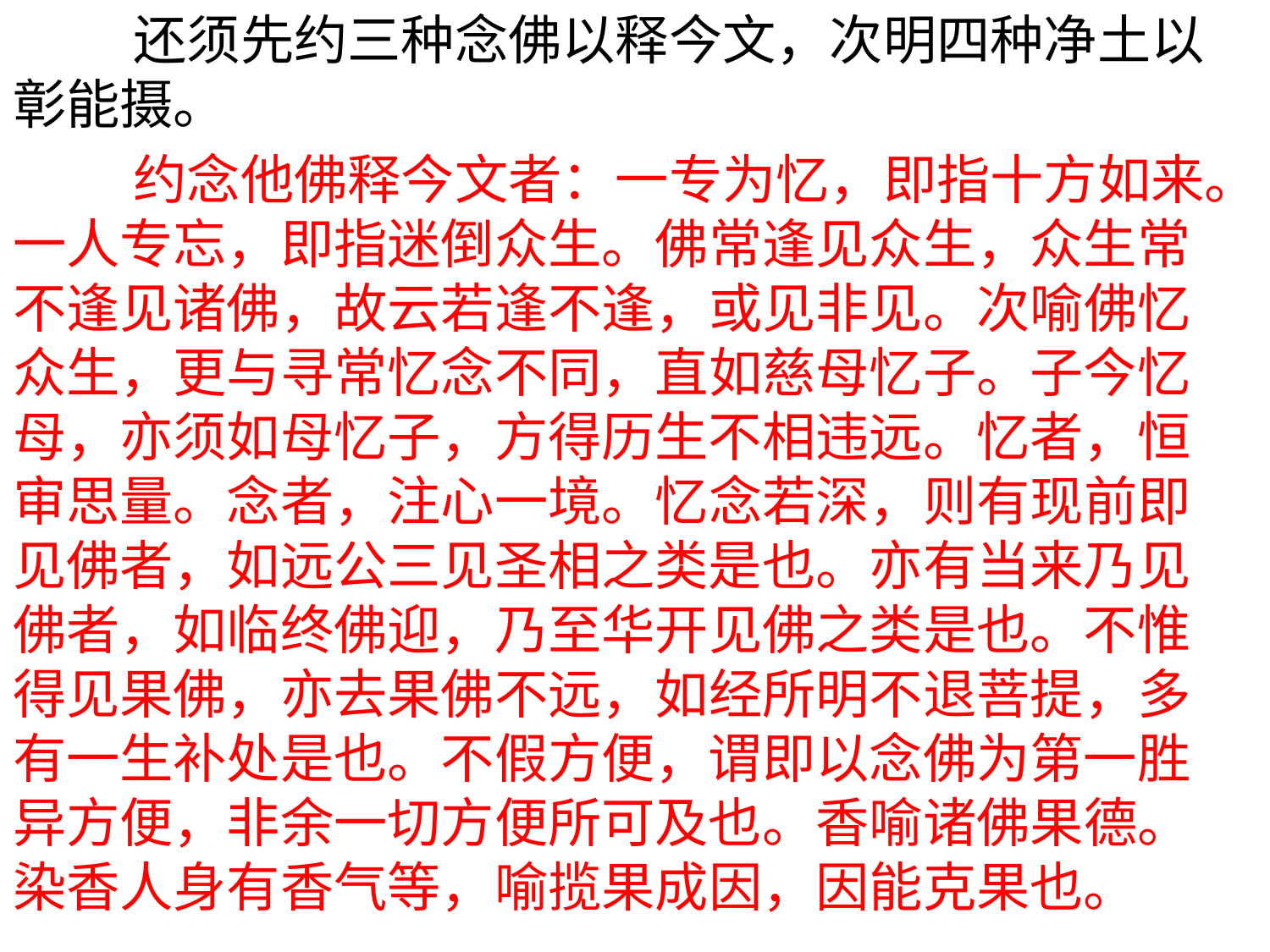

还须先约三种念佛以释今文，次明四种净土以彰能摄。
         约念他佛释今文者：一专为忆，即指十方如来。一人专忘，即指迷倒众生。佛常逢见众生，众生常不逢见诸佛，故云若逢不逢，或见非见。次喻佛忆众生，更与寻常忆念不同，直如慈母忆子。子今忆母，亦须如母忆子，方得历生不相违远。忆者，恒审思量。念者，注心一境。忆念若深，则有现前即见佛者，如远公三见圣相之类是也。亦有当来乃见佛者，如临终佛迎，乃至华开见佛之类是也。不惟得见果佛，亦去果佛不远，如经所明不退菩提，多有一生补处是也。不假方便，谓即以念佛为第一胜异方便，非余一切方便所可及也。香喻诸佛果德。染香人身有香气等，喻揽果成因，因能克果也。